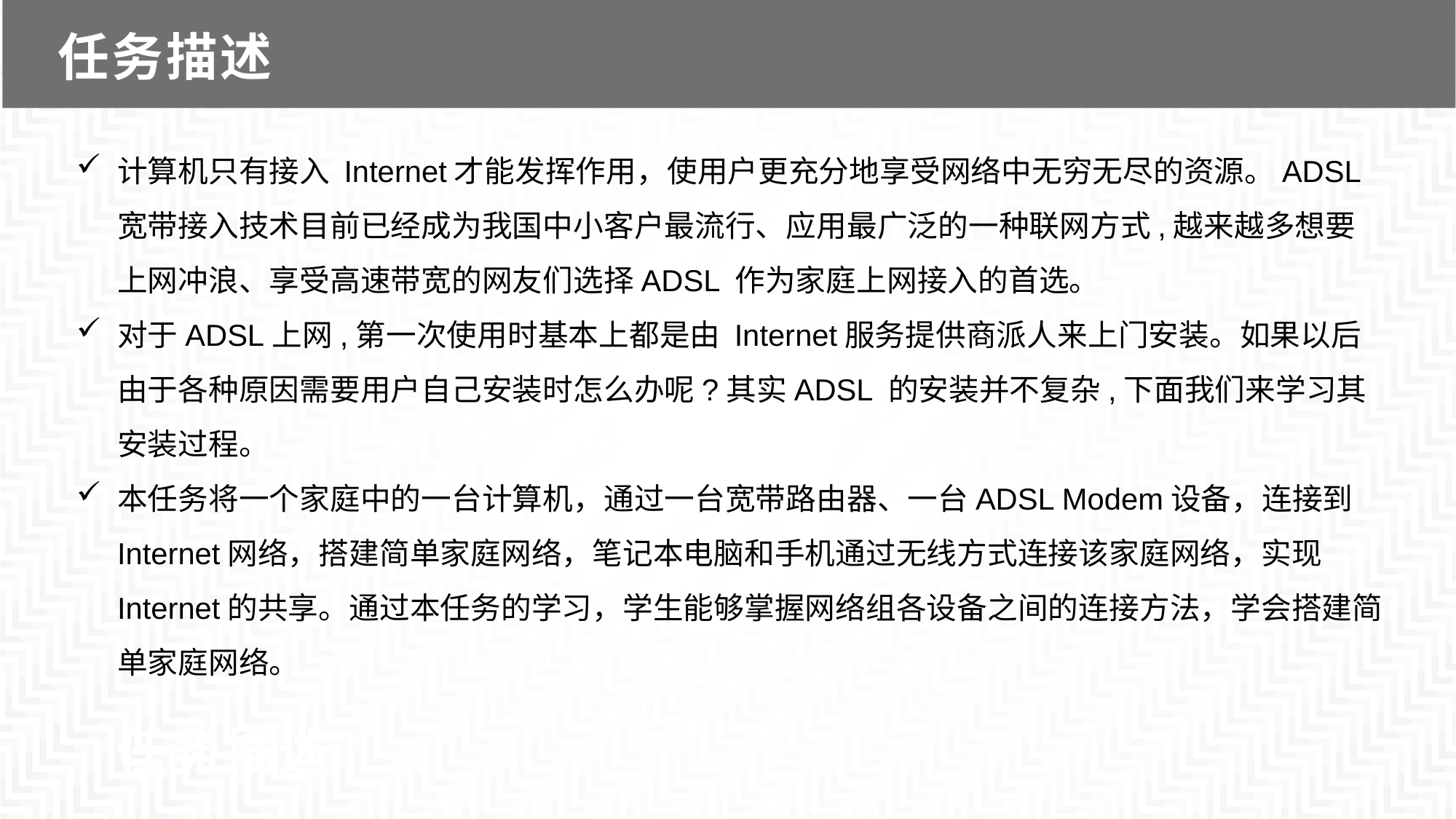

任务描述
计算机只有接入 Internet才能发挥作用，使用户更充分地享受网络中无穷无尽的资源。ADSL 宽带接入技术目前已经成为我国中小客户最流行、应用最广泛的一种联网方式,越来越多想要上网冲浪、享受高速带宽的网友们选择ADSL 作为家庭上网接入的首选。
对于ADSL上网,第一次使用时基本上都是由 Internet服务提供商派人来上门安装。如果以后由于各种原因需要用户自己安装时怎么办呢?其实ADSL 的安装并不复杂,下面我们来学习其安装过程。
本任务将一个家庭中的一台计算机，通过一台宽带路由器、一台ADSL Modem设备，连接到Internet网络，搭建简单家庭网络，笔记本电脑和手机通过无线方式连接该家庭网络，实现Internet的共享。通过本任务的学习，学生能够掌握网络组各设备之间的连接方法，学会搭建简单家庭网络。
# 任务描述